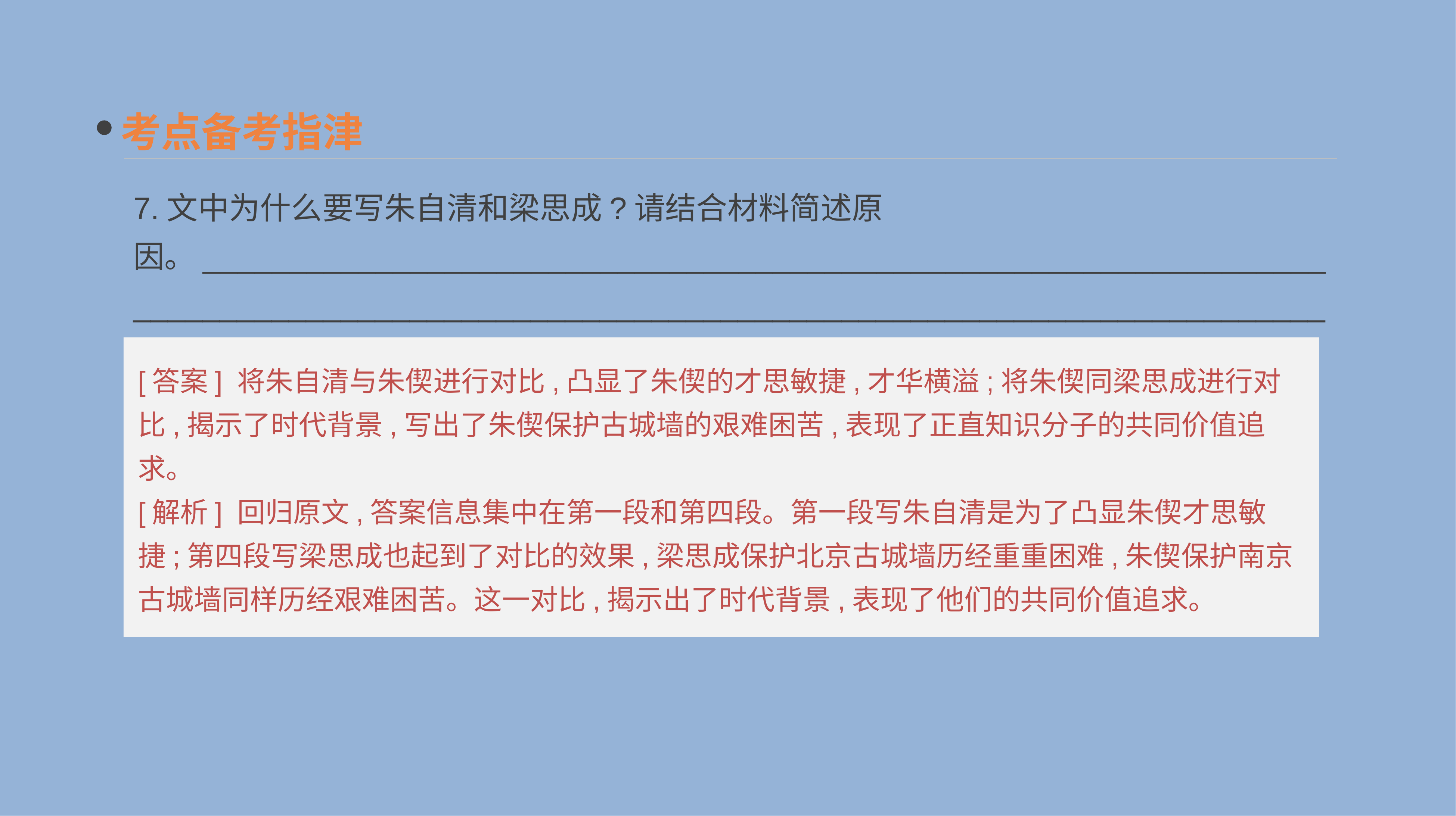

考点备考指津

7.文中为什么要写朱自清和梁思成?请结合材料简述原因。__________________________________________________________________________________________________________________________________________________________________________

[答案] 将朱自清与朱偰进行对比,凸显了朱偰的才思敏捷,才华横溢;将朱偰同梁思成进行对比,揭示了时代背景,写出了朱偰保护古城墙的艰难困苦,表现了正直知识分子的共同价值追求。
[解析] 回归原文,答案信息集中在第一段和第四段。第一段写朱自清是为了凸显朱偰才思敏捷;第四段写梁思成也起到了对比的效果,梁思成保护北京古城墙历经重重困难,朱偰保护南京古城墙同样历经艰难困苦。这一对比,揭示出了时代背景,表现了他们的共同价值追求。